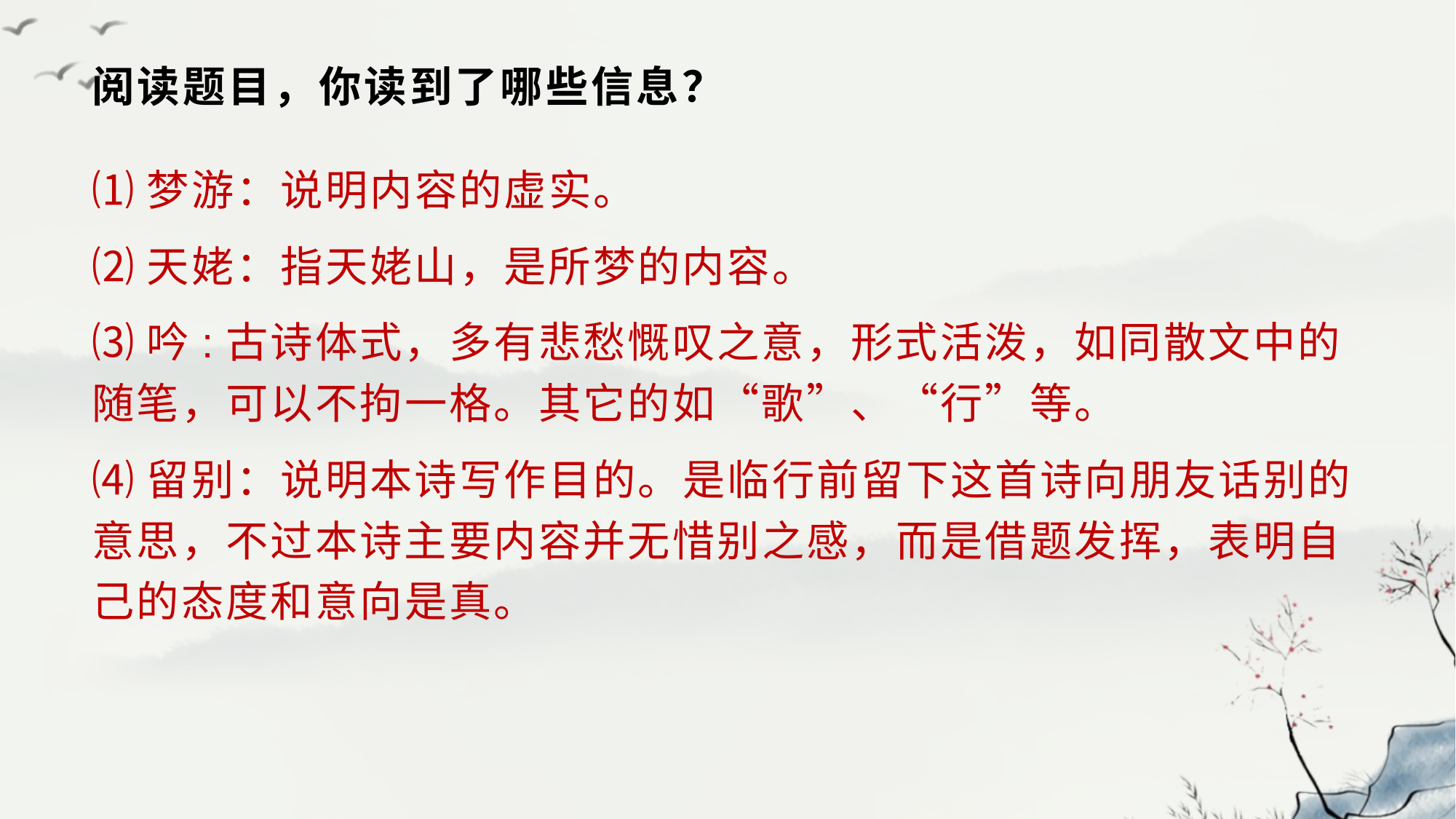

# 阅读题目，你读到了哪些信息？
⑴梦游：说明内容的虚实。
⑵天姥：指天姥山，是所梦的内容。
⑶吟:古诗体式，多有悲愁慨叹之意，形式活泼，如同散文中的随笔，可以不拘一格。其它的如“歌”、“行”等。
⑷留别：说明本诗写作目的。是临行前留下这首诗向朋友话别的意思，不过本诗主要内容并无惜别之感，而是借题发挥，表明自己的态度和意向是真。